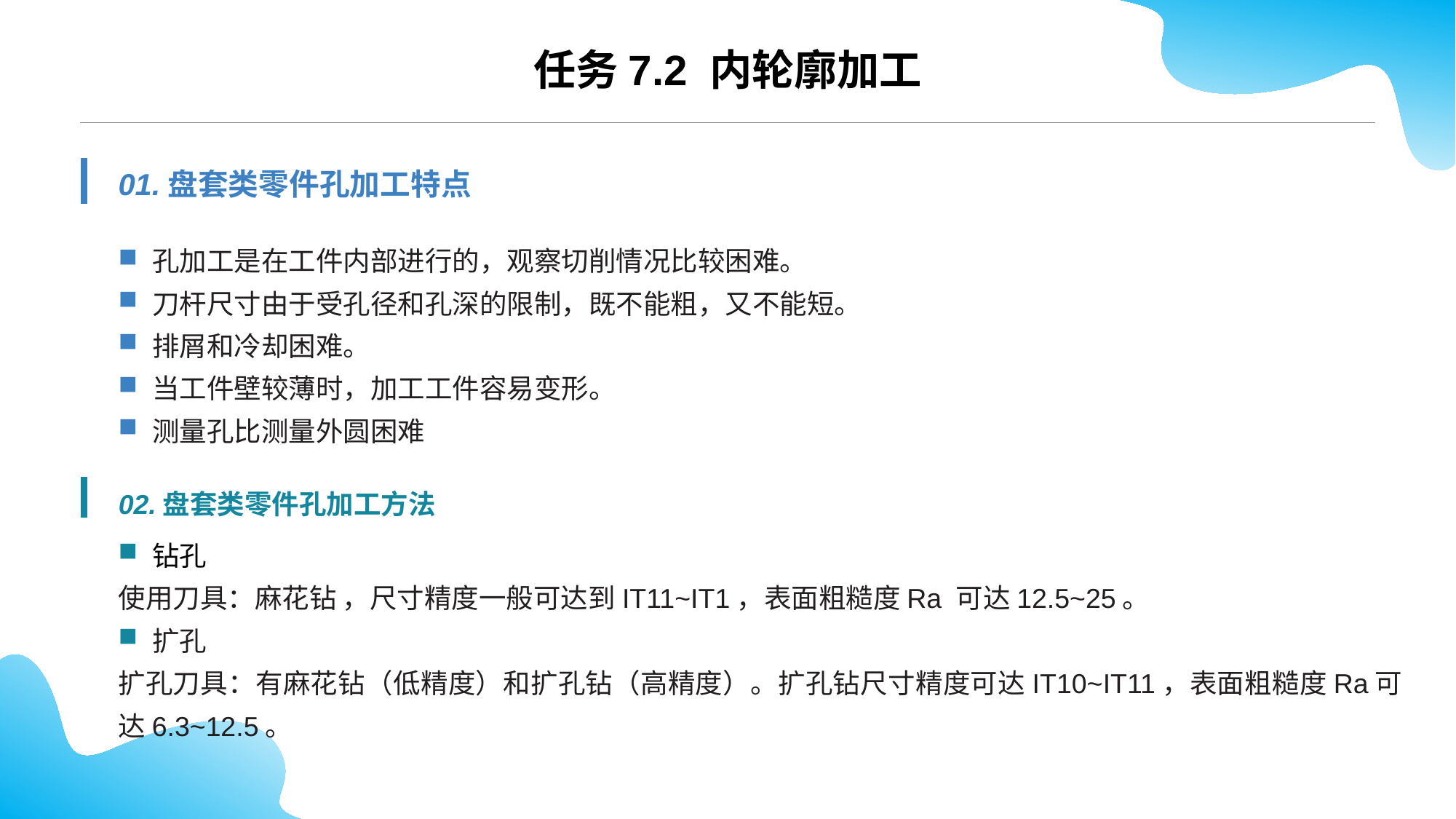

任务7.2 内轮廓加工
01.盘套类零件孔加工特点
孔加工是在工件内部进行的，观察切削情况比较困难。
刀杆尺寸由于受孔径和孔深的限制，既不能粗，又不能短。
排屑和冷却困难。
当工件壁较薄时，加工工件容易变形。
测量孔比测量外圆困难
02.盘套类零件孔加工方法
钻孔
使用刀具：麻花钻 ，尺寸精度一般可达到IT11~IT1，表面粗糙度Ra 可达12.5~25。
扩孔
扩孔刀具：有麻花钻（低精度）和扩孔钻（高精度）。扩孔钻尺寸精度可达IT10~IT11，表面粗糙度Ra可达6.3~12.5。